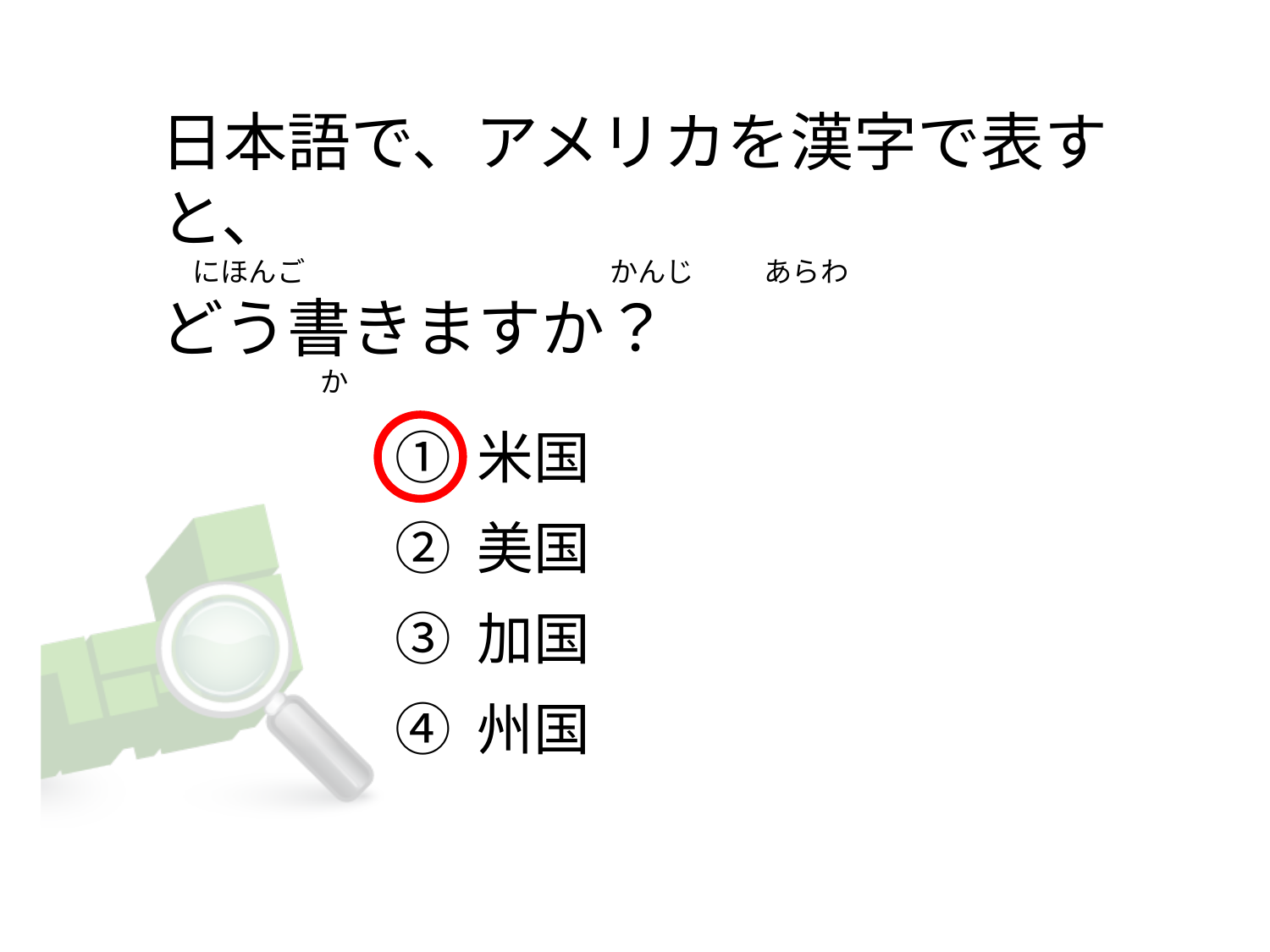

# 日本語で、アメリカを漢字で表すと、      にほんご                                                かんじ           あらわ どう書きますか？  　  　　　　か

① 米国
② 美国
③ 加国
④ 州国